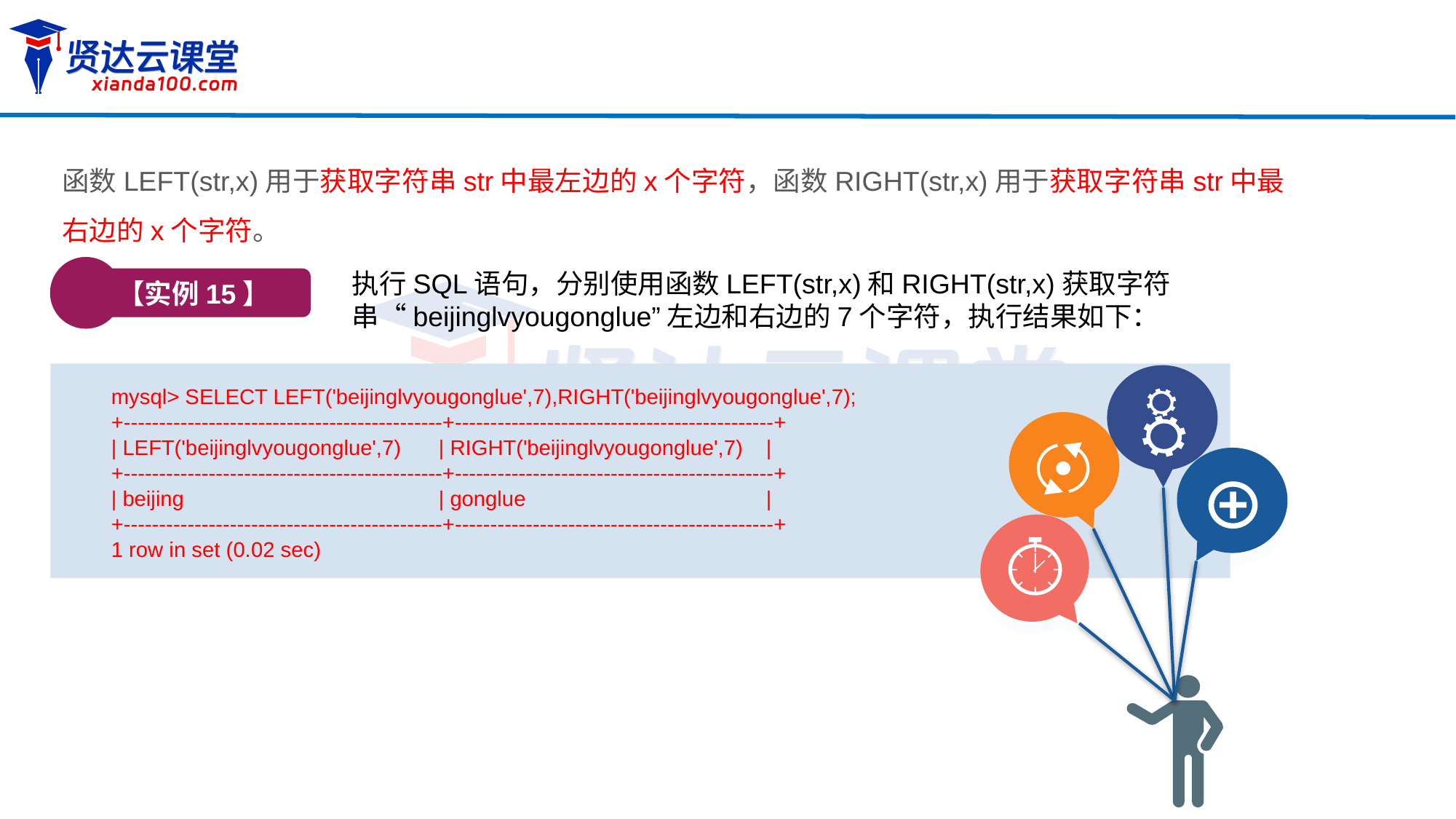

函数LEFT(str,x)用于获取字符串str中最左边的x个字符，函数RIGHT(str,x)用于获取字符串str中最右边的x个字符。

【实例15】
执行SQL语句，分别使用函数LEFT(str,x)和RIGHT(str,x)获取字符串“beijinglvyougonglue”左边和右边的7个字符，执行结果如下：

mysql> SELECT LEFT('beijinglvyougonglue',7),RIGHT('beijinglvyougonglue',7);
+---------------------------------------------+---------------------------------------------+
| LEFT('beijinglvyougonglue',7)	| RIGHT('beijinglvyougonglue',7)	|
+---------------------------------------------+---------------------------------------------+
| beijing                    		| gonglue                   		|
+---------------------------------------------+---------------------------------------------+
1 row in set (0.02 sec)